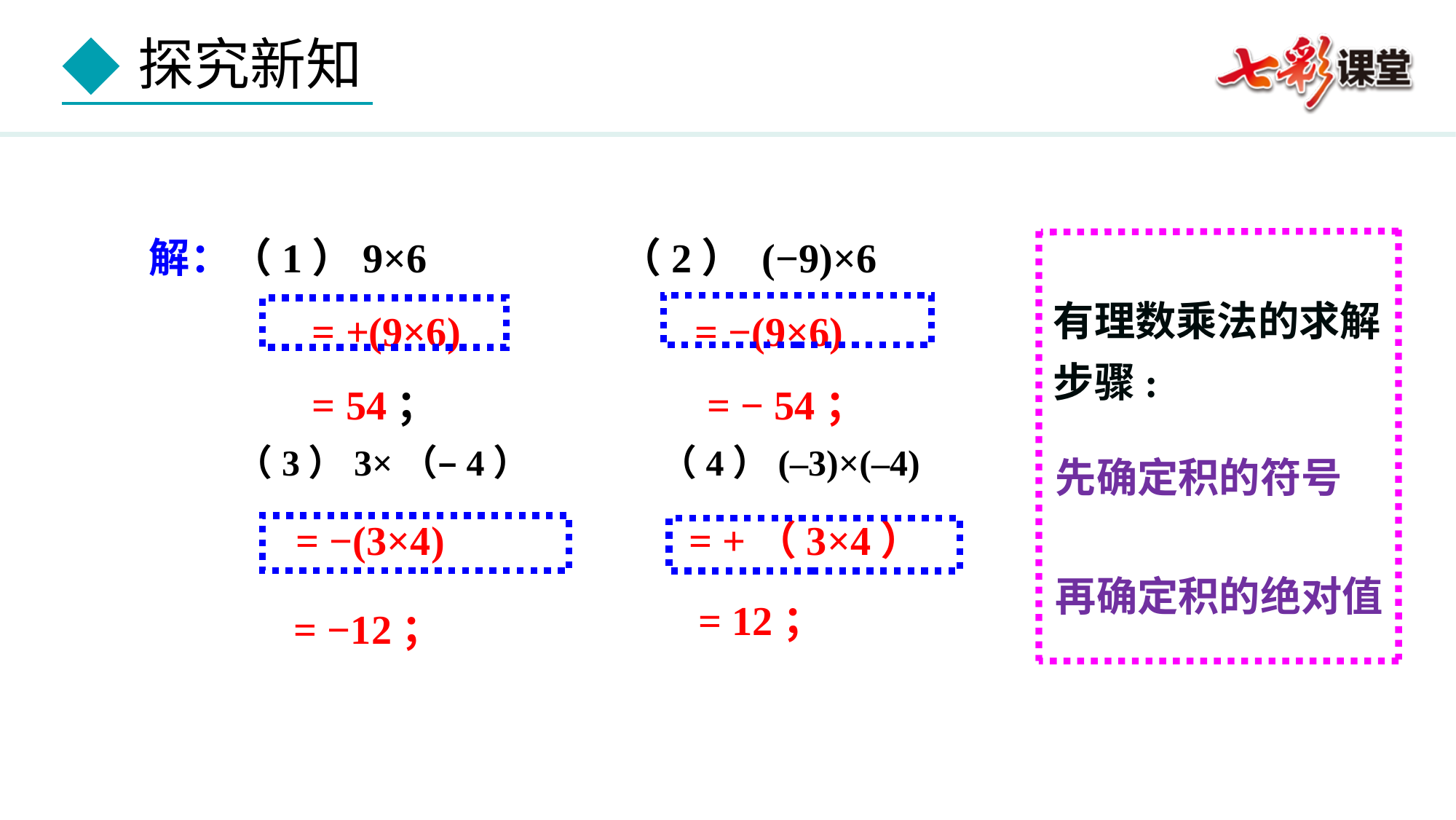

解：（1）9×6                  （2） (−9)×6
                = +(9×6)                       = −(9×6)
                = 54；                            = − 54；

有理数乘法的求解步骤:

      （3）3×（–4）                （4）(–3)×(–4)
先确定积的符号
              = −(3×4)                        = +（3×4）
再确定积的绝对值
  = 12；
 = −12；